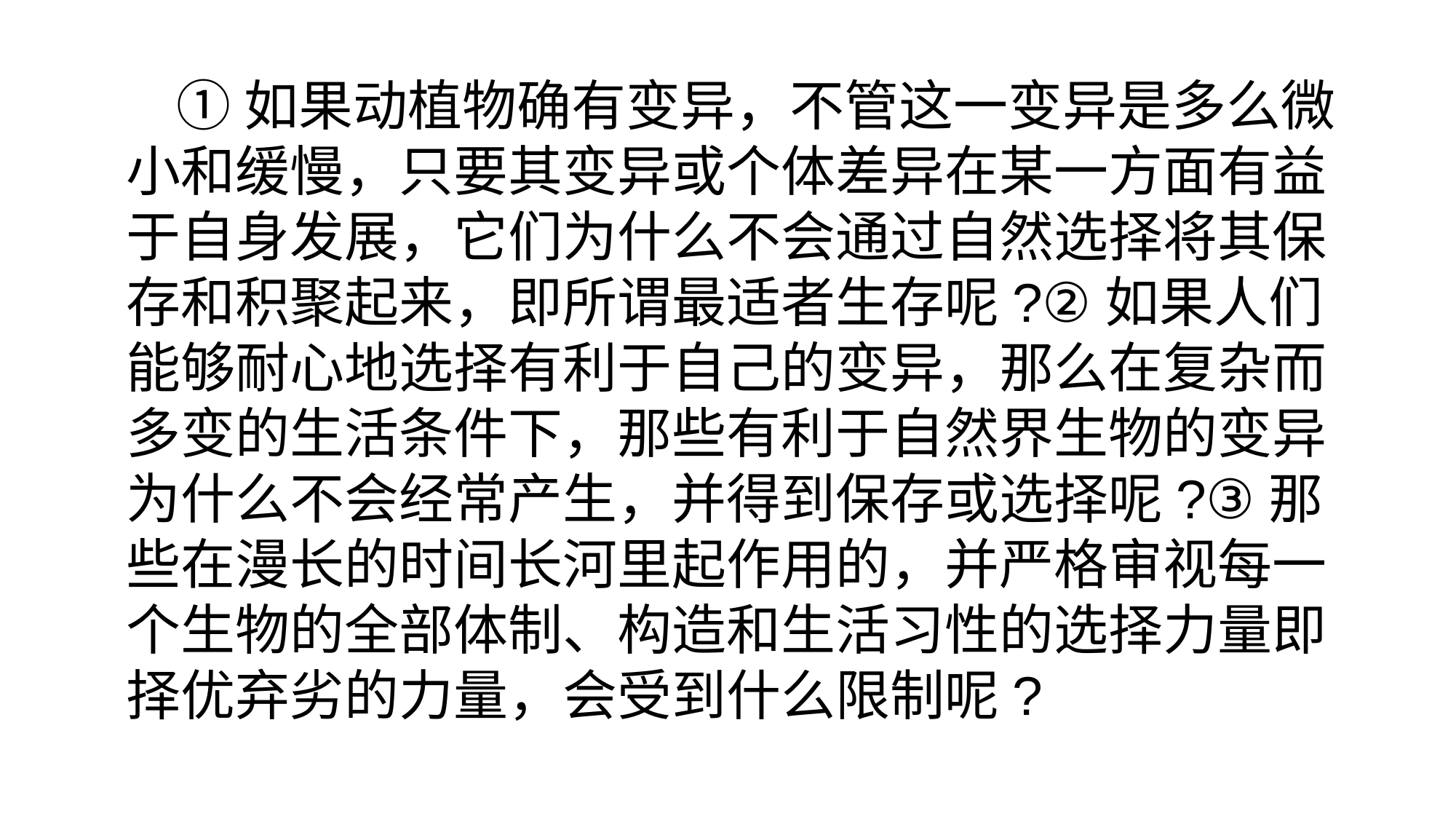

①如果动植物确有变异，不管这一变异是多么微小和缓慢，只要其变异或个体差异在某一方面有益于自身发展，它们为什么不会通过自然选择将其保存和积聚起来，即所谓最适者生存呢?②如果人们能够耐心地选择有利于自己的变异，那么在复杂而多变的生活条件下，那些有利于自然界生物的变异为什么不会经常产生，并得到保存或选择呢?③那些在漫长的时间长河里起作用的，并严格审视每一个生物的全部体制、构造和生活习性的选择力量即择优弃劣的力量，会受到什么限制呢?